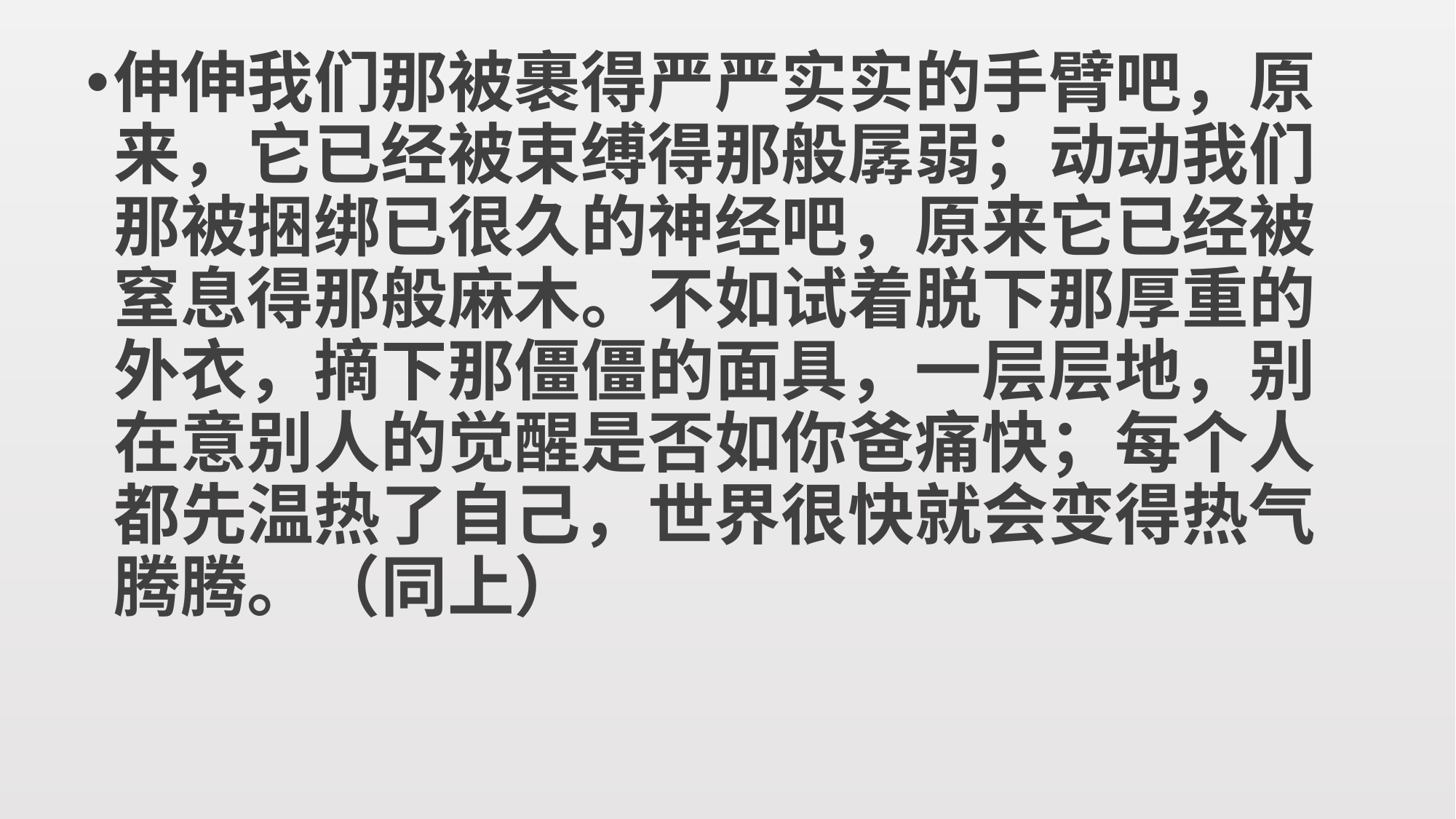

伸伸我们那被裹得严严实实的手臂吧，原来，它已经被束缚得那般孱弱；动动我们那被捆绑已很久的神经吧，原来它已经被窒息得那般麻木。不如试着脱下那厚重的外衣，摘下那僵僵的面具，一层层地，别在意别人的觉醒是否如你爸痛快；每个人都先温热了自己，世界很快就会变得热气腾腾。（同上）